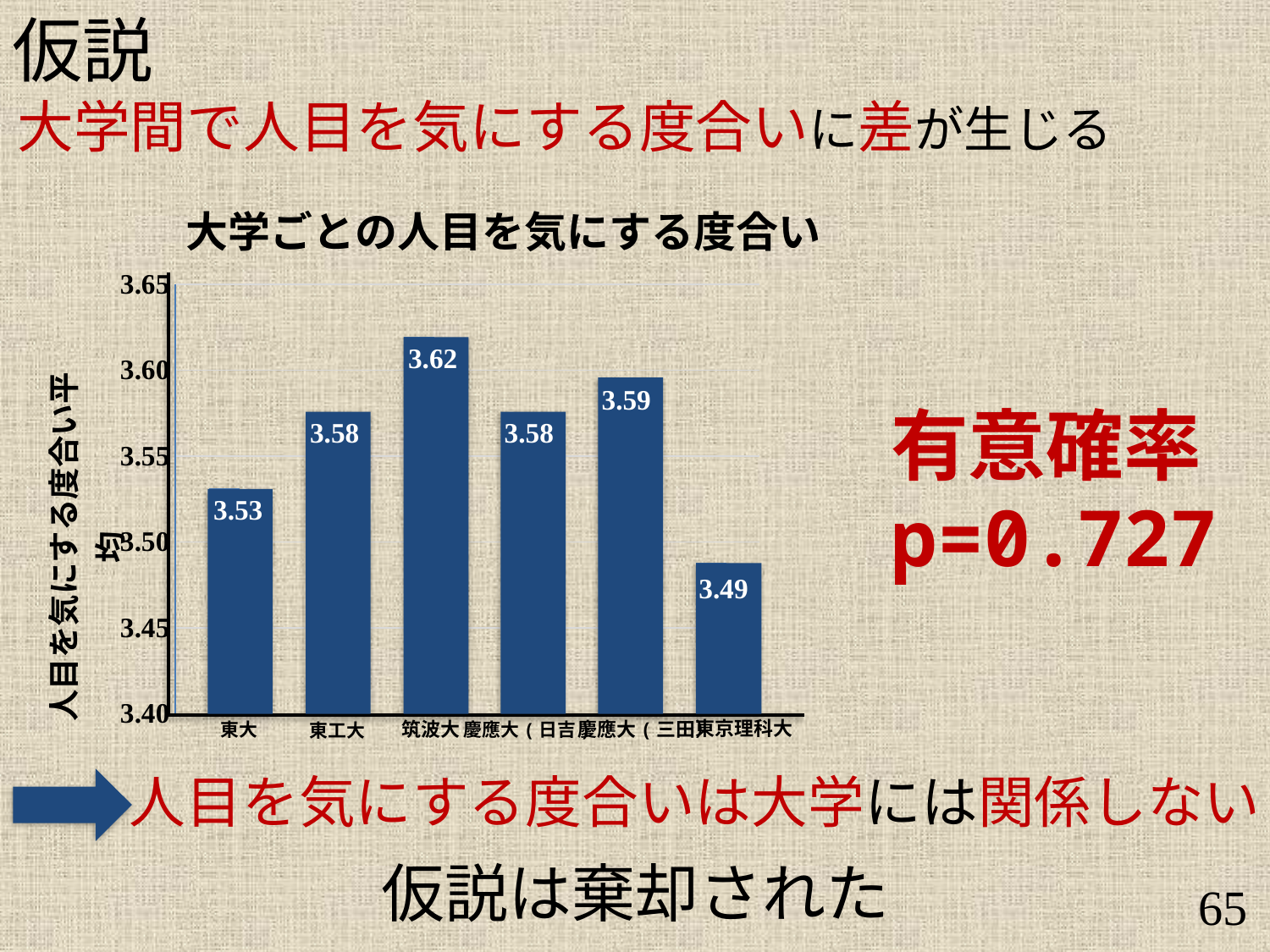

仮説
大学間で人目を気にする度合いに差が生じる
大学ごとの人目を気にする度合い

### Chart

| Category |  |
|---|---|
| 東大 | 3.531111111111112 |
| 東工大 | 3.5749999999999997 |
| 筑波大 | 3.619387755102039 |
| 慶應日吉 | 3.5753424657534247 |
| 慶應三田 | 3.591666666666667 |
| 理科大 | 3.4881818181818174 |
3.62

3.59

有意確率
p=0.727
3.58
3.58

3.53

3.49
東京理科大
筑波大
慶應大(三田）
東大
慶應大(日吉)
東工大
人目を気にする度合いは大学には関係しない

仮説は棄却された
65